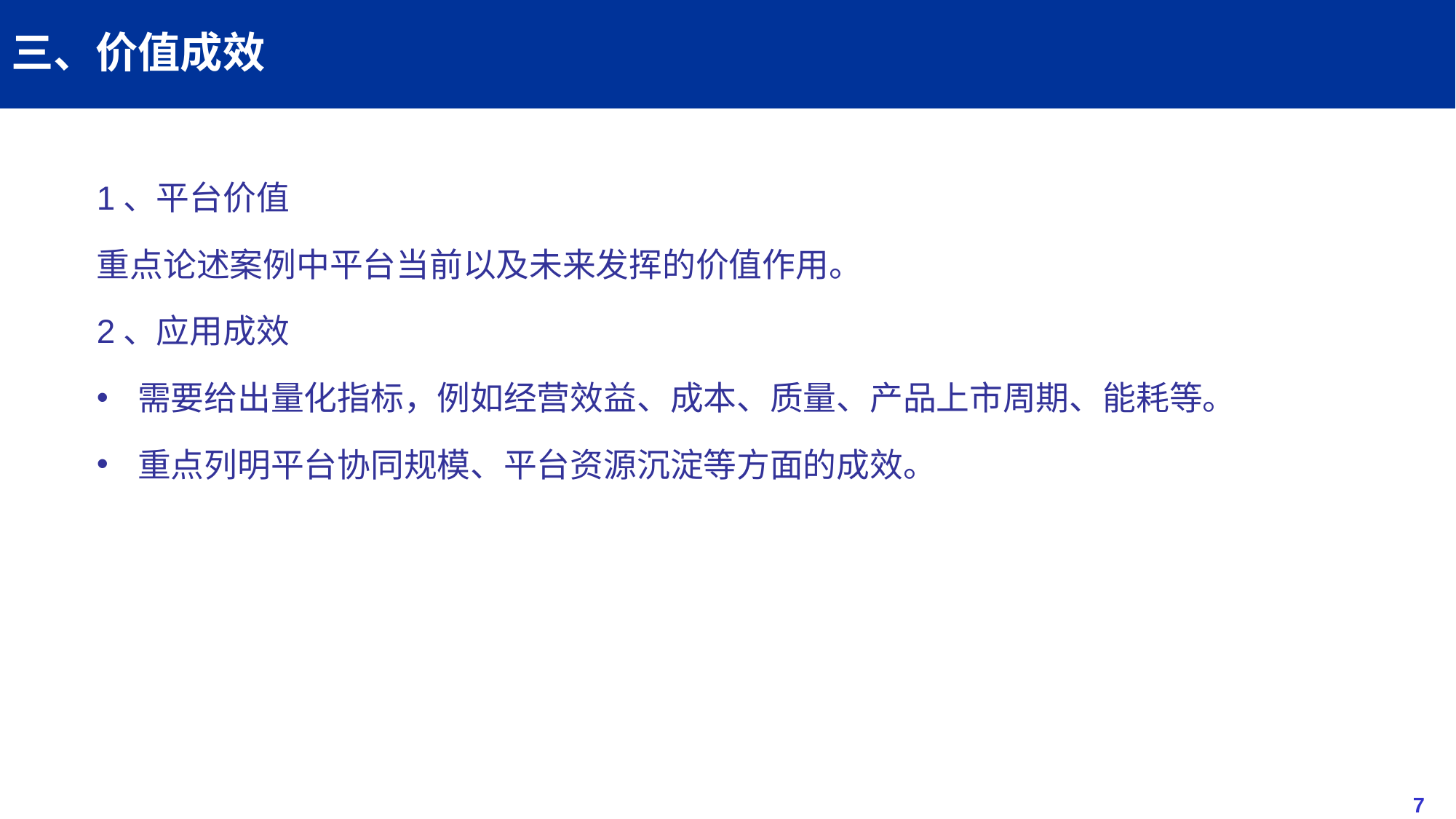

# 三、价值成效
1、平台价值
重点论述案例中平台当前以及未来发挥的价值作用。
2、应用成效
需要给出量化指标，例如经营效益、成本、质量、产品上市周期、能耗等。
重点列明平台协同规模、平台资源沉淀等方面的成效。